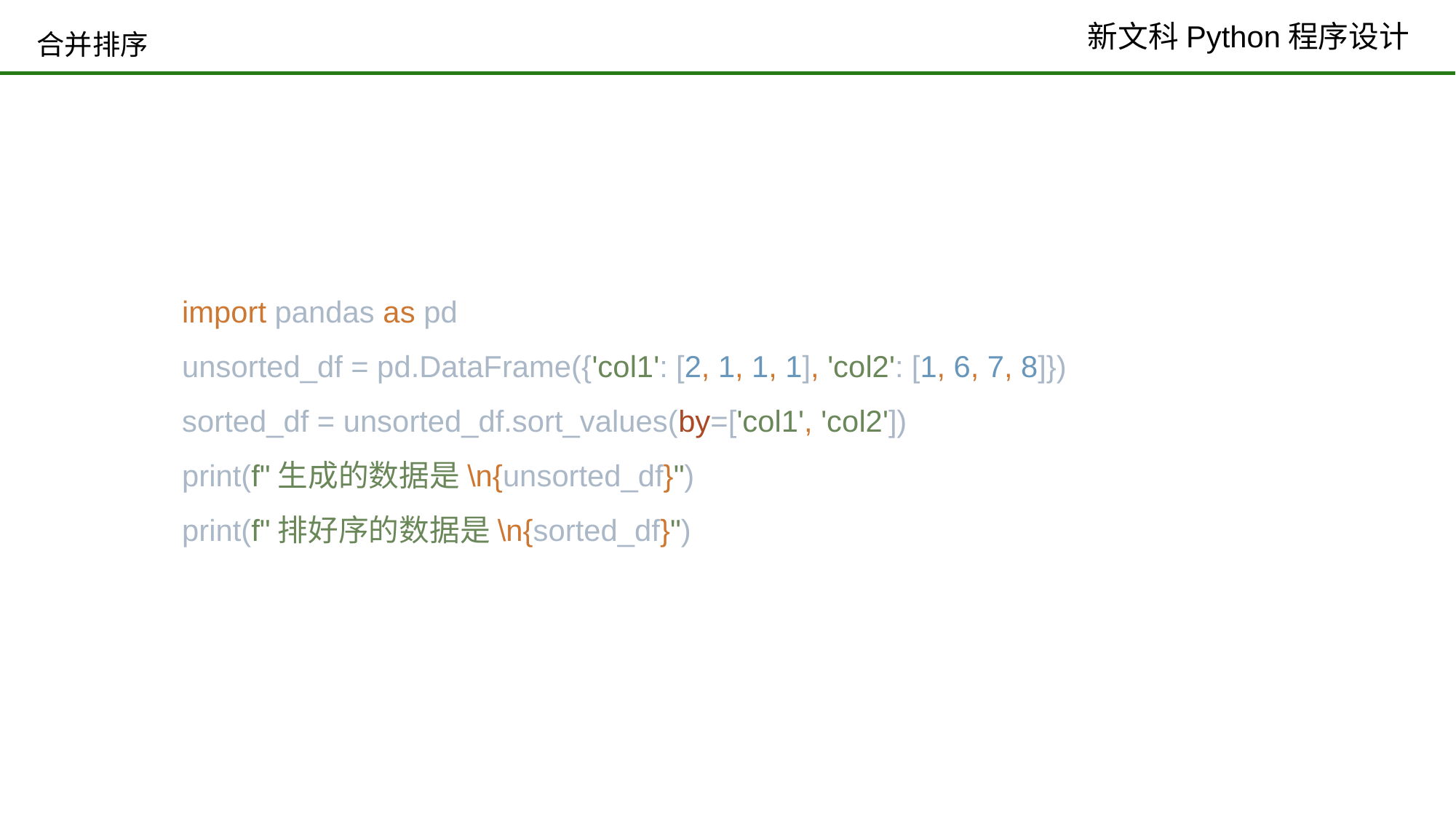

# 合并排序
import pandas as pd
unsorted_df = pd.DataFrame({'col1': [2, 1, 1, 1], 'col2': [1, 6, 7, 8]})
sorted_df = unsorted_df.sort_values(by=['col1', 'col2'])
print(f"生成的数据是\n{unsorted_df}")
print(f"排好序的数据是\n{sorted_df}")